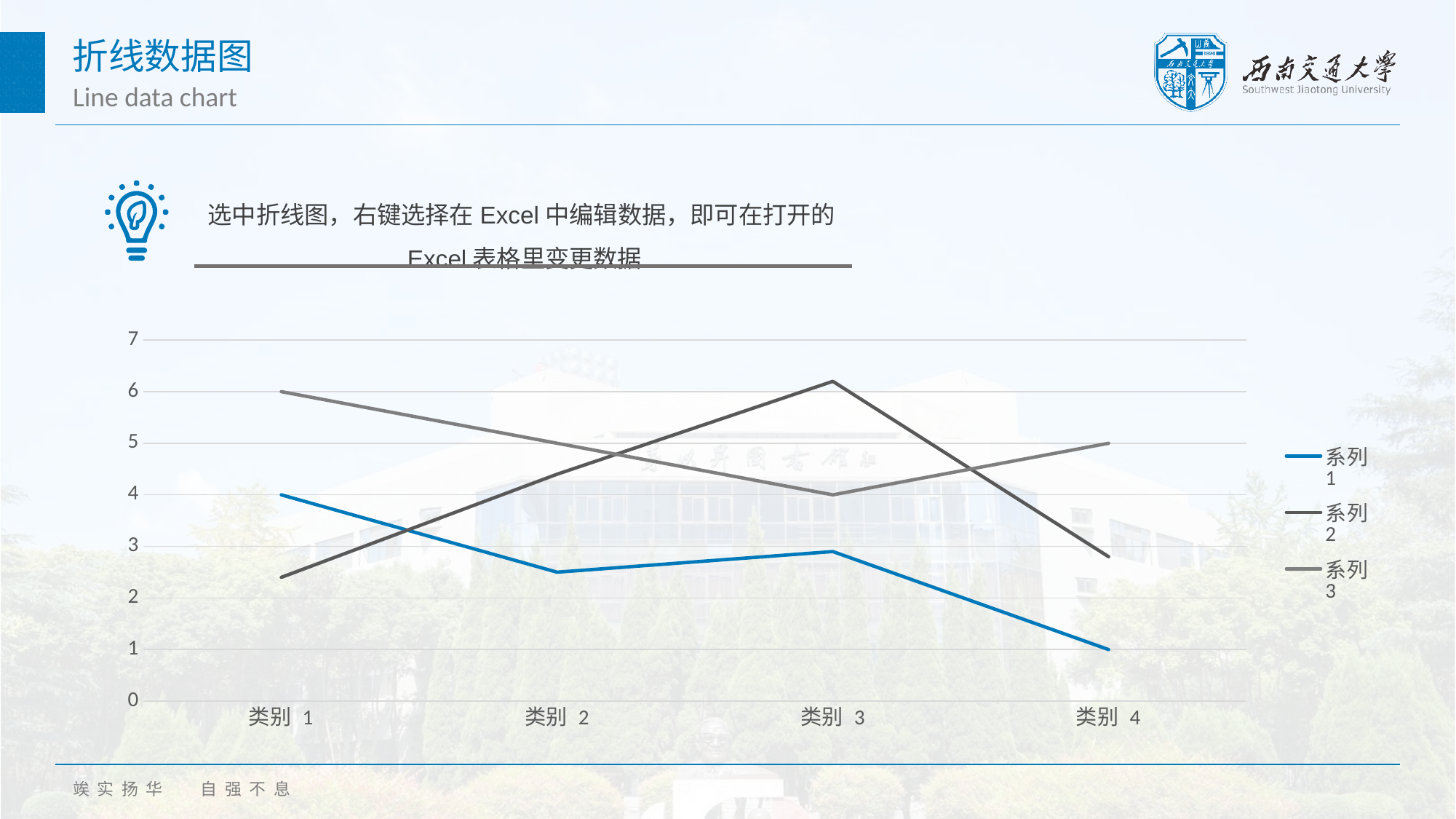

折线数据图
Line data chart
选中折线图，右键选择在Excel中编辑数据，即可在打开的Excel表格里变更数据

### Chart

| Category | 系列 1 | 系列 2 | 系列 3 |
|---|---|---|---|
| 类别 1 | 4.0 | 2.4 | 6.0 |
| 类别 2 | 2.5 | 4.4 | 5.0 |
| 类别 3 | 2.9 | 6.2 | 4.0 |
| 类别 4 | 1.0 | 2.8 | 5.0 |